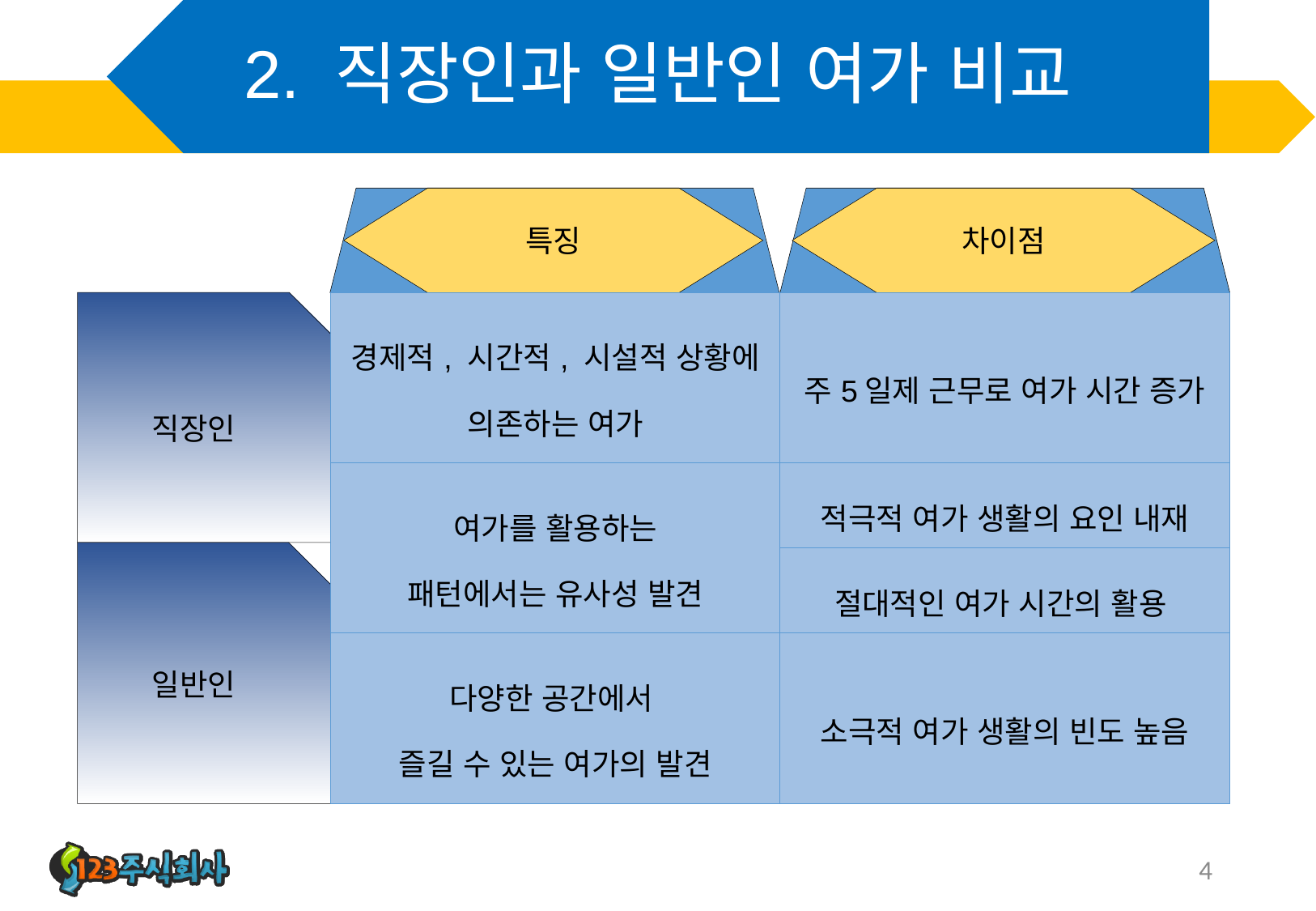

# 2. 직장인과 일반인 여가 비교

특징

차이점
직장인
| 경제적, 시간적, 시설적 상황에 의존하는 여가 | 주5일제 근무로 여가 시간 증가 |
| --- | --- |
| 여가를 활용하는 패턴에서는 유사성 발견 | 적극적 여가 생활의 요인 내재 |
|  | 절대적인 여가 시간의 활용 |
| 다양한 공간에서 즐길 수 있는 여가의 발견 | 소극적 여가 생활의 빈도 높음 |
일반인
4